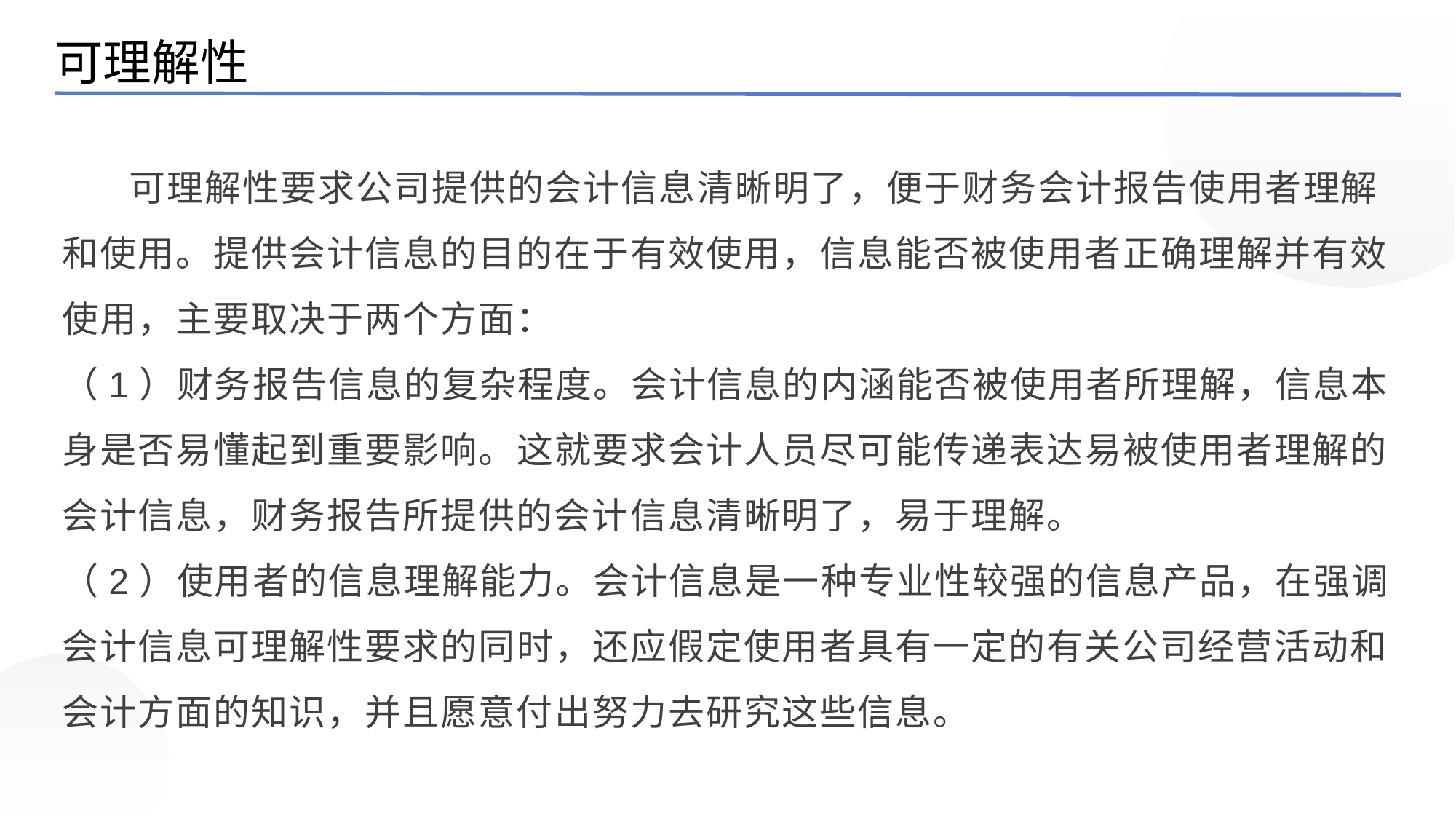

可理解性
      可理解性要求公司提供的会计信息清晰明了，便于财务会计报告使用者理解和使用。提供会计信息的目的在于有效使用，信息能否被使用者正确理解并有效使用，主要取决于两个方面：
（1）财务报告信息的复杂程度。会计信息的内涵能否被使用者所理解，信息本身是否易懂起到重要影响。这就要求会计人员尽可能传递表达易被使用者理解的会计信息，财务报告所提供的会计信息清晰明了，易于理解。
（2）使用者的信息理解能力。会计信息是一种专业性较强的信息产品，在强调会计信息可理解性要求的同时，还应假定使用者具有一定的有关公司经营活动和会计方面的知识，并且愿意付出努力去研究这些信息。

31